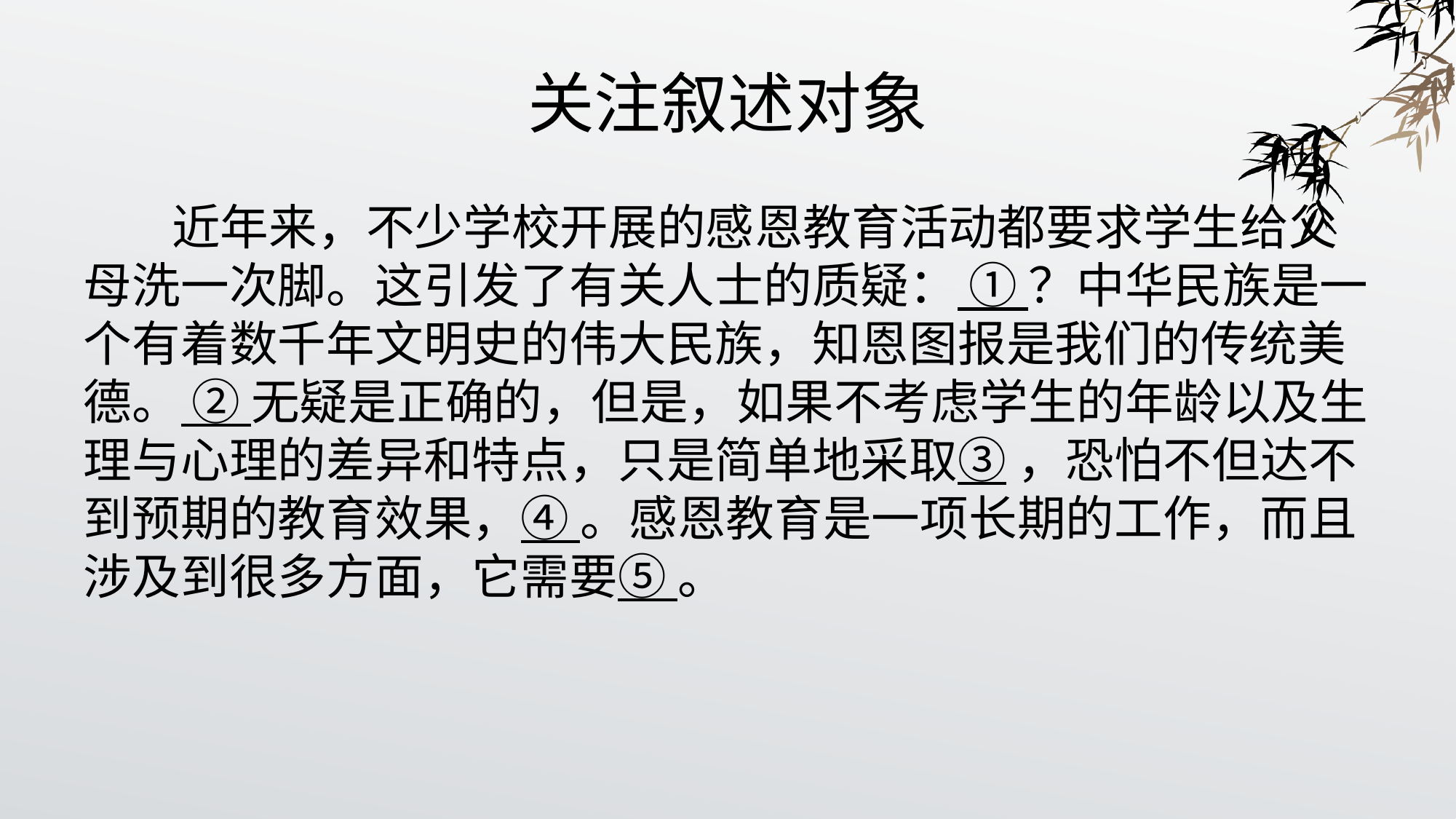

# 关注叙述对象
       近年来，不少学校开展的感恩教育活动都要求学生给父母洗一次脚。这引发了有关人士的质疑： ① ？中华民族是一个有着数千年文明史的伟大民族，知恩图报是我们的传统美德。 ② 无疑是正确的，但是，如果不考虑学生的年龄以及生理与心理的差异和特点，只是简单地采取③ ，恐怕不但达不到预期的教育效果，④ 。感恩教育是一项长期的工作，而且涉及到很多方面，它需要⑤ 。